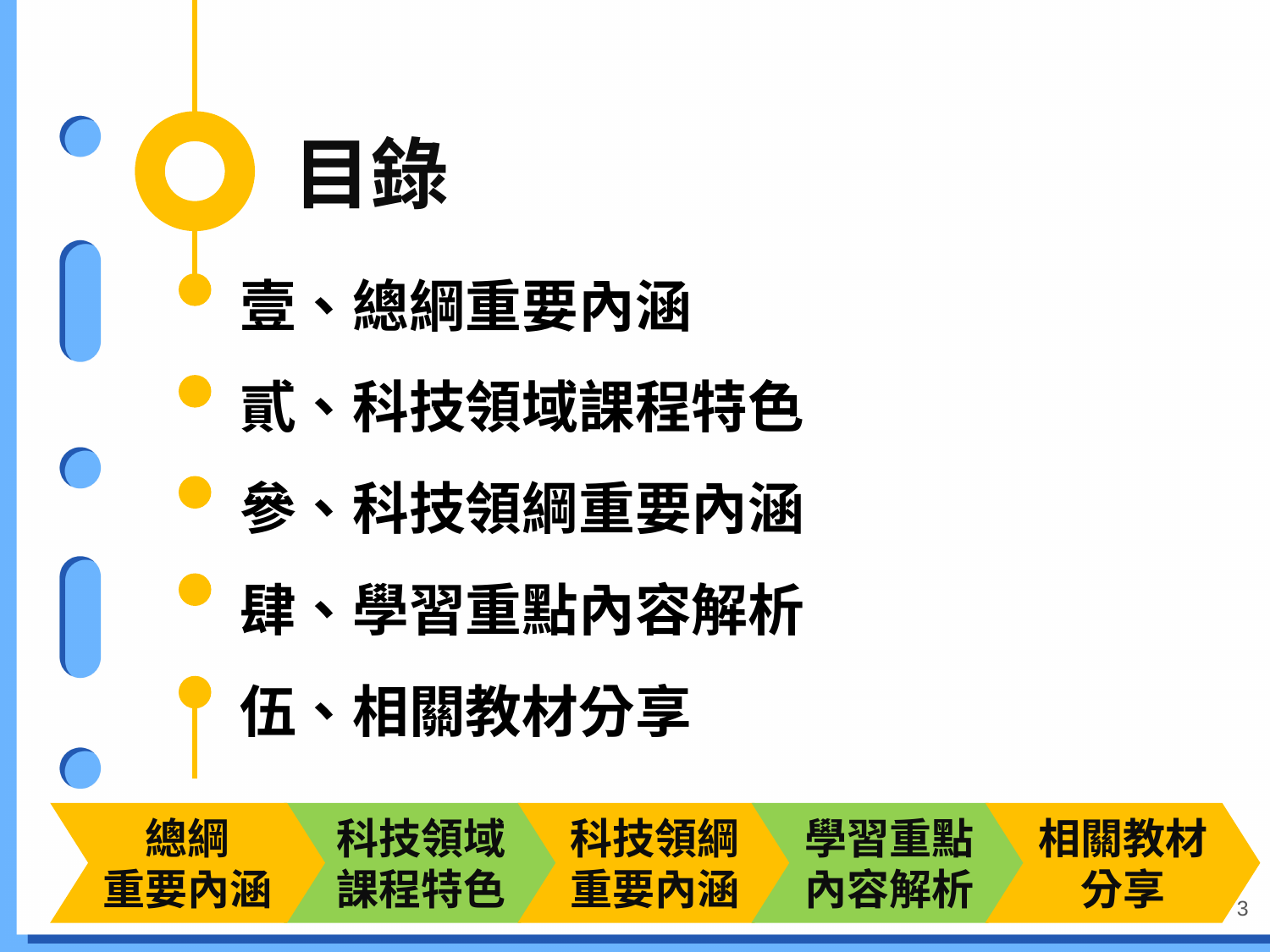

目錄
壹、總綱重要內涵
貳、科技領域課程特色
參、科技領綱重要內涵
肆、學習重點內容解析
伍、相關教材分享

總綱
重要內涵
科技領域課程特色
科技領綱重要內涵
學習重點內容解析
相關教材分享
3